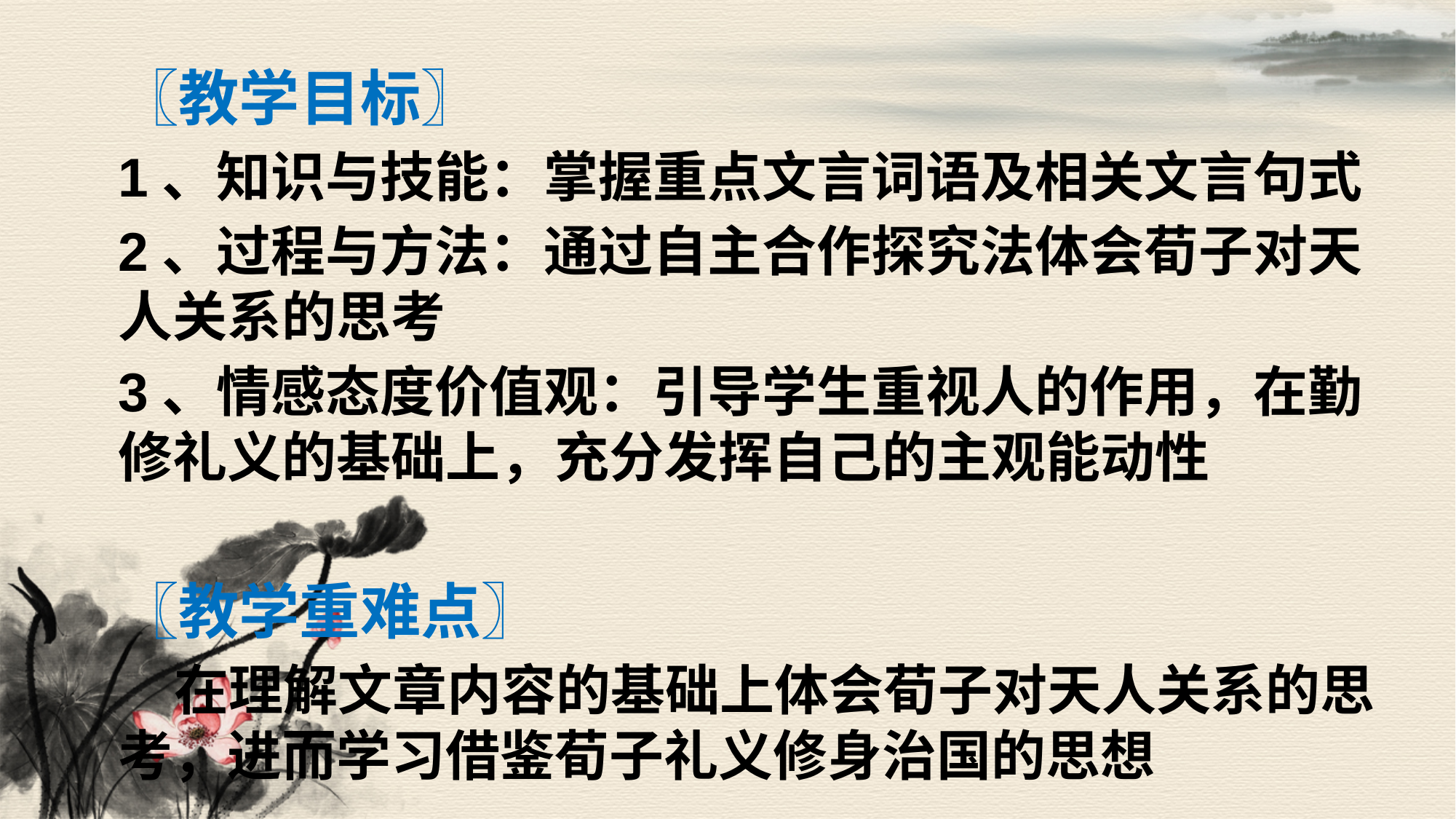

#
〖教学目标〗
1、知识与技能：掌握重点文言词语及相关文言句式
2、过程与方法：通过自主合作探究法体会荀子对天人关系的思考
3、情感态度价值观：引导学生重视人的作用，在勤修礼义的基础上，充分发挥自己的主观能动性

〖教学重难点〗
    在理解文章内容的基础上体会荀子对天人关系的思考，进而学习借鉴荀子礼义修身治国的思想